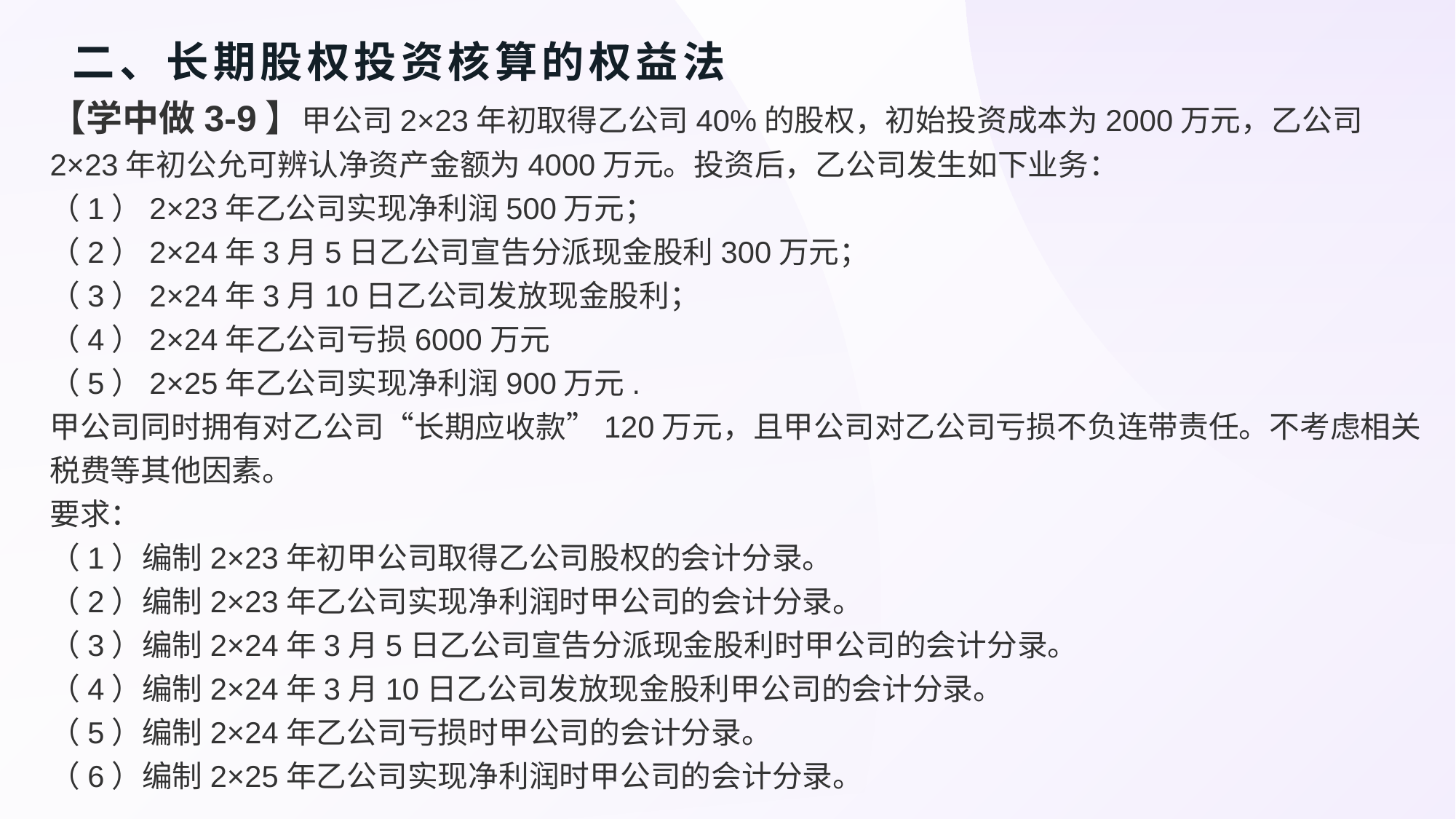

# 二、长期股权投资核算的权益法
【学中做3-9】甲公司2×23年初取得乙公司40%的股权，初始投资成本为2000万元，乙公司2×23年初公允可辨认净资产金额为4000万元。投资后，乙公司发生如下业务：
（1）2×23年乙公司实现净利润500万元；
（2）2×24年3月5日乙公司宣告分派现金股利300万元；
（3）2×24年3月10日乙公司发放现金股利；
（4）2×24年乙公司亏损6000万元
（5）2×25年乙公司实现净利润900万元.
甲公司同时拥有对乙公司“长期应收款”120万元，且甲公司对乙公司亏损不负连带责任。不考虑相关税费等其他因素。
要求：
（1）编制2×23年初甲公司取得乙公司股权的会计分录。
（2）编制2×23年乙公司实现净利润时甲公司的会计分录。
（3）编制2×24年3月5日乙公司宣告分派现金股利时甲公司的会计分录。
（4）编制2×24年3月10日乙公司发放现金股利甲公司的会计分录。
（5）编制2×24年乙公司亏损时甲公司的会计分录。
（6）编制2×25年乙公司实现净利润时甲公司的会计分录。